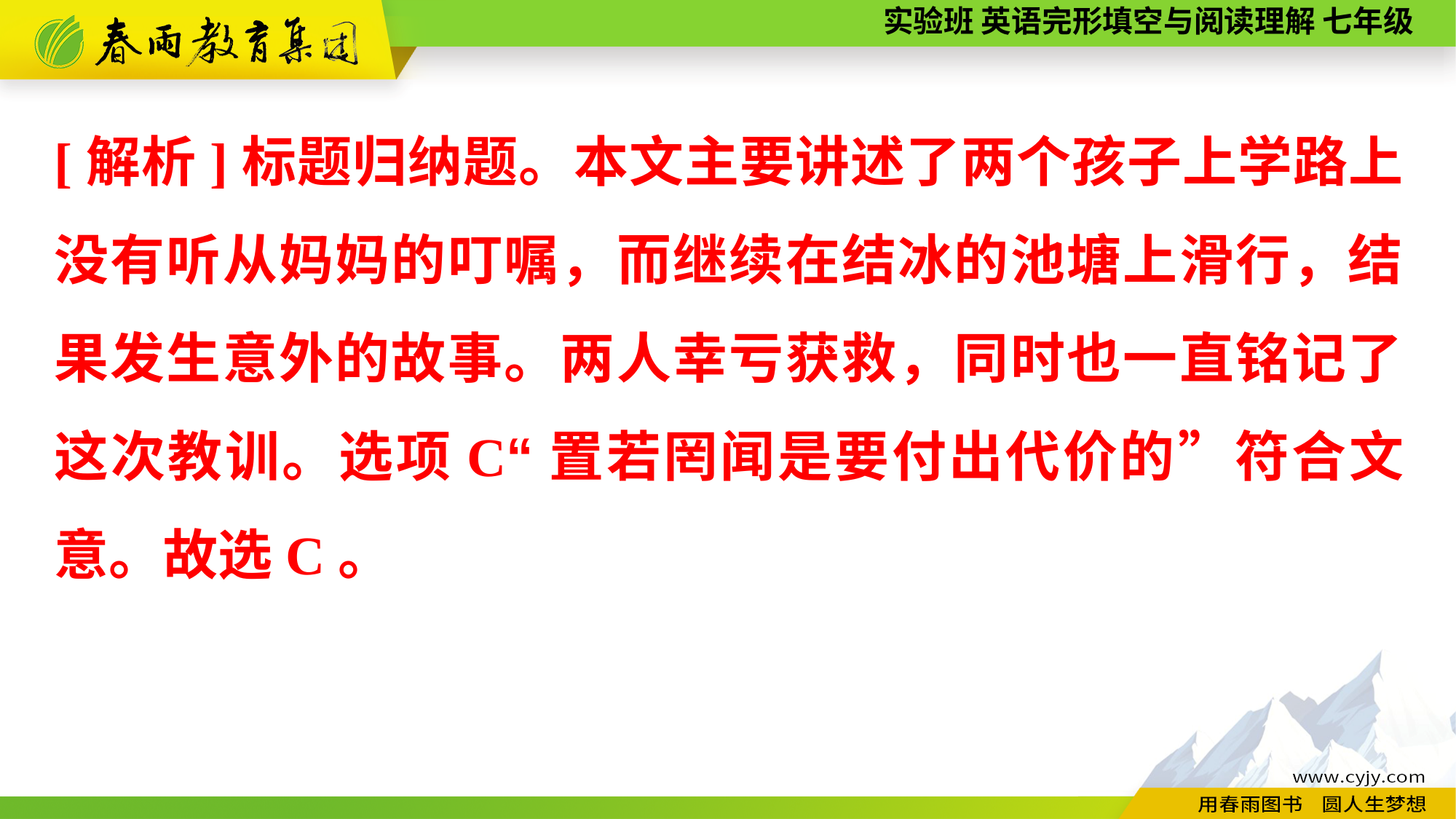

[解析]标题归纳题。本文主要讲述了两个孩子上学路上没有听从妈妈的叮嘱，而继续在结冰的池塘上滑行，结果发生意外的故事。两人幸亏获救，同时也一直铭记了这次教训。选项C“置若罔闻是要付出代价的”符合文意。故选C。